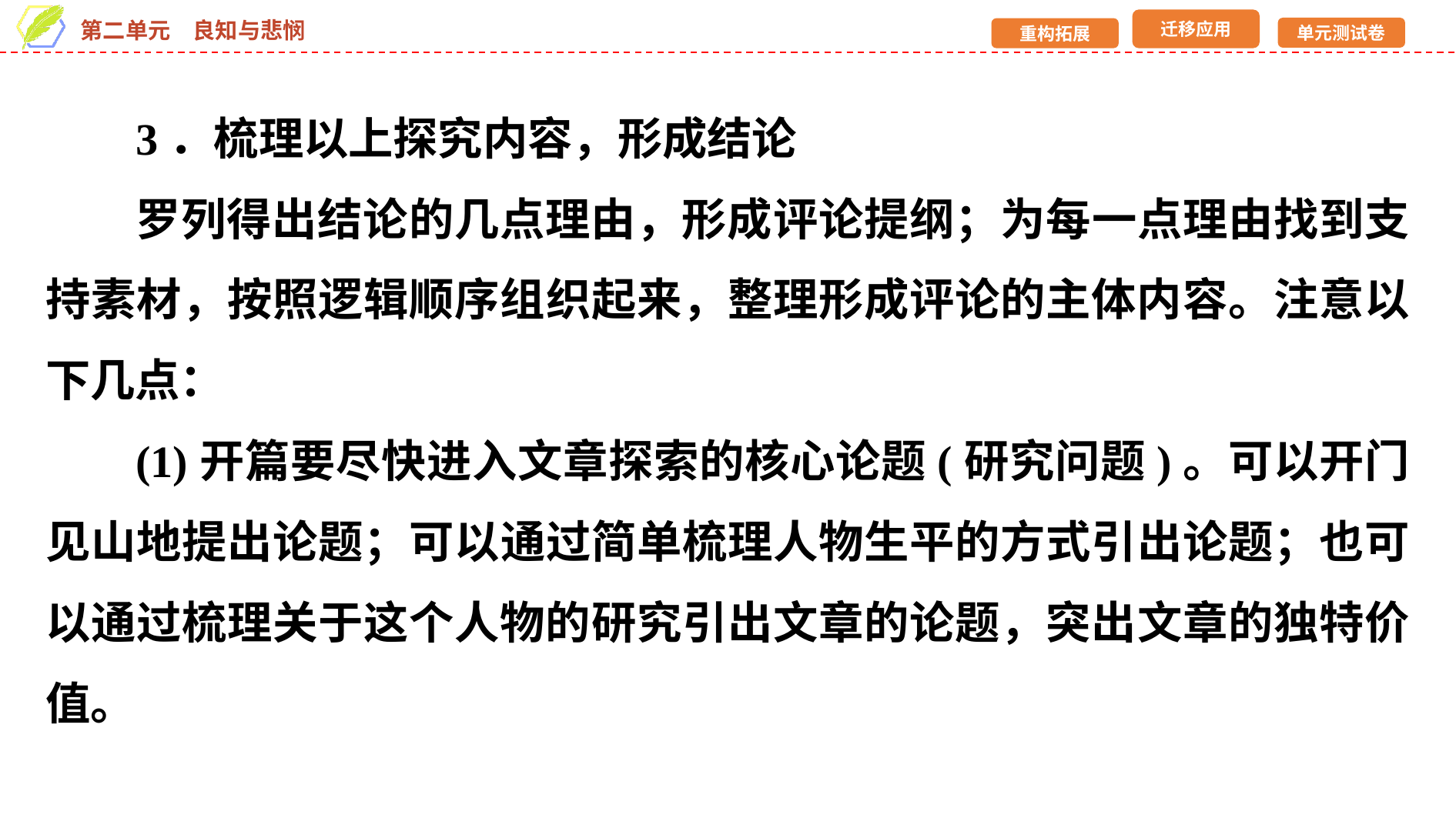

3．梳理以上探究内容，形成结论
罗列得出结论的几点理由，形成评论提纲；为每一点理由找到支持素材，按照逻辑顺序组织起来，整理形成评论的主体内容。注意以下几点：
(1)开篇要尽快进入文章探索的核心论题(研究问题)。可以开门见山地提出论题；可以通过简单梳理人物生平的方式引出论题；也可以通过梳理关于这个人物的研究引出文章的论题，突出文章的独特价值。